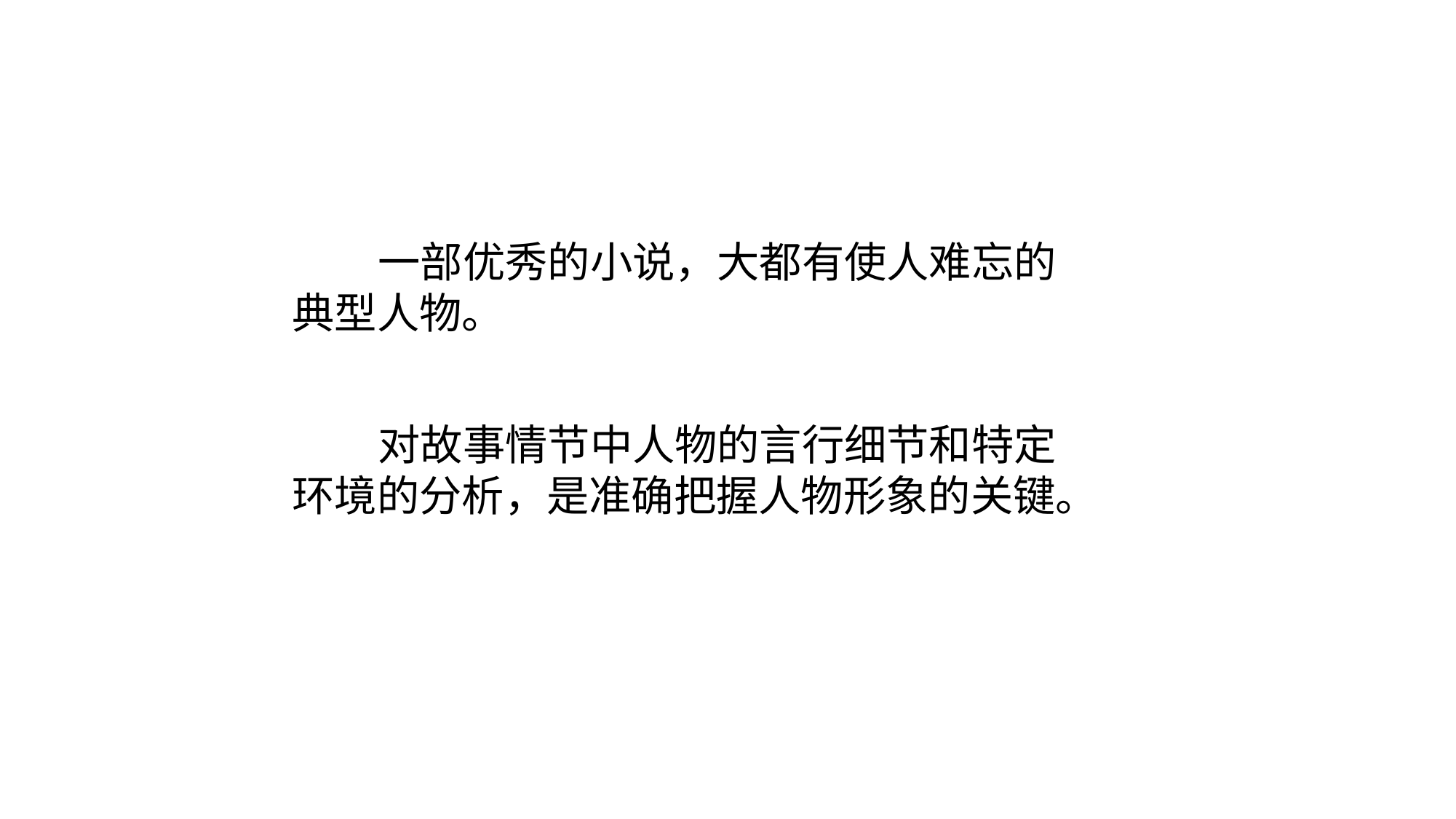

一部优秀的小说，大都有使人难忘的典型人物。

        对故事情节中人物的言行细节和特定环境的分析，是准确把握人物形象的关键。